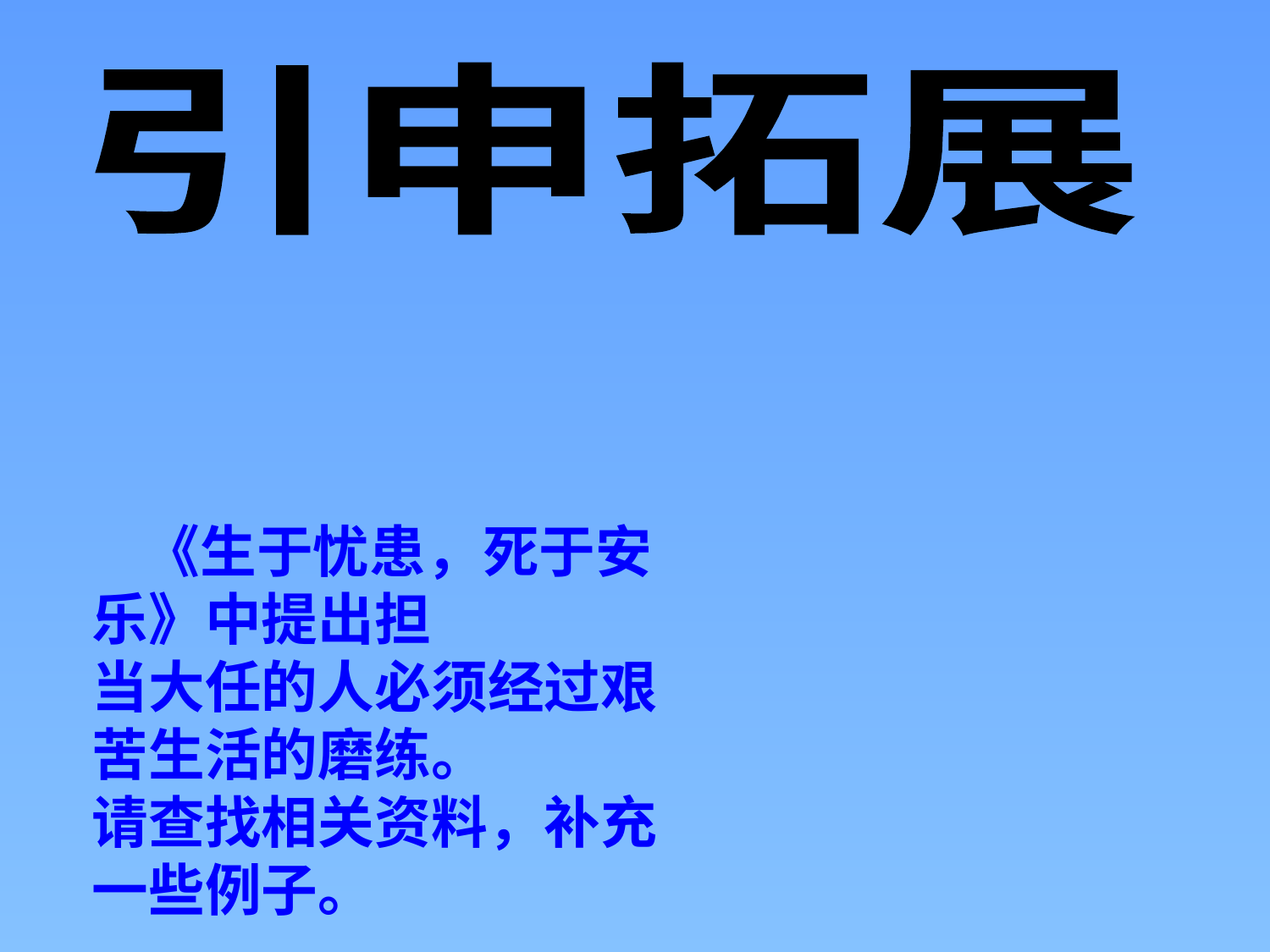

引申拓展
   《生于忧患，死于安乐》中提出担
当大任的人必须经过艰苦生活的磨练。
请查找相关资料，补充一些例子。